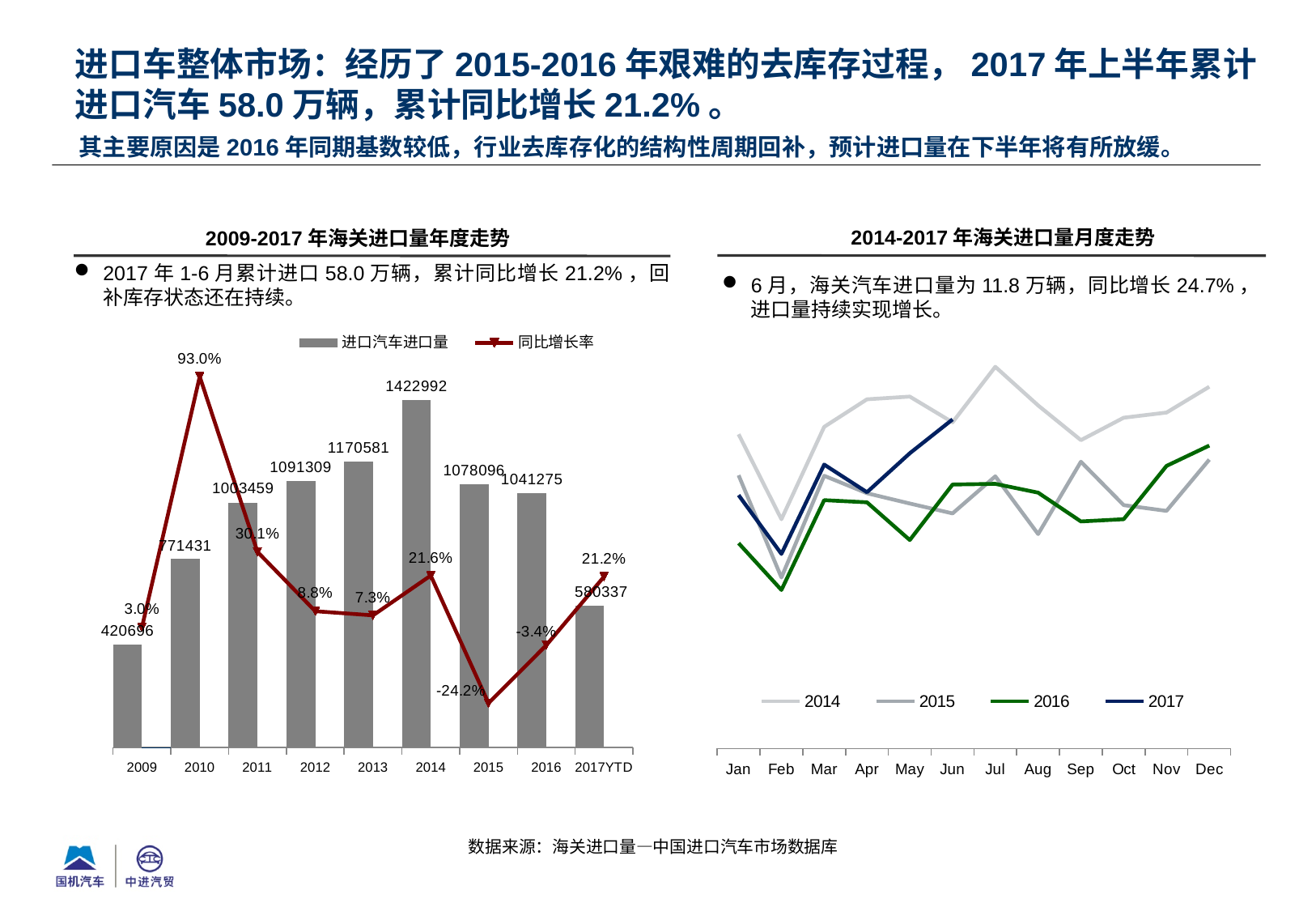

进口车整体市场：经历了2015-2016年艰难的去库存过程，2017年上半年累计进口汽车58.0万辆，累计同比增长21.2%。
# 其主要原因是2016年同期基数较低，行业去库存化的结构性周期回补，预计进口量在下半年将有所放缓。
2014-2017年海关进口量月度走势
2009-2017年海关进口量年度走势
2017年1-6月累计进口58.0万辆，累计同比增长21.2%，回补库存状态还在持续。

6月，海关汽车进口量为11.8万辆，同比增长24.7%，进口量持续实现增长。

### Chart

| Category | 2014 | 2015 | 2016 | 2017 |
|---|---|---|---|---|
| Jan | 113098.0 | 98334.0 | 73902.0 | 91185.0 |
| Feb | 82515.0 | 61532.0 | 57053.0 | 70045.0 |
| Mar | 115758.0 | 98152.0 | 89380.0 | 102177.0 |
| Apr | 125661.0 | 91867.0 | 88606.0 | 92230.0 |
| May | 126651.0 | 88170.0 | 75030.0 | 106263.0 |
| Jun | 117392.0 | 84617.0 | 94998.0 | 118437.0 |
| Jul | 137359.0 | 97961.0 | 95253.0 | None |
| Aug | 123466.0 | 77180.0 | 92079.0 | None |
| Sep | 110969.0 | 103215.0 | 81723.0 | None |
| Oct | 119039.0 | 87580.0 | 82530.0 | None |
| Nov | 120891.0 | 85518.0 | 101701.0 | None |
| Dec | 130193.0 | 103970.0 | 109020.0 | None |

[unsupported chart]

数据来源：海关进口量—中国进口汽车市场数据库